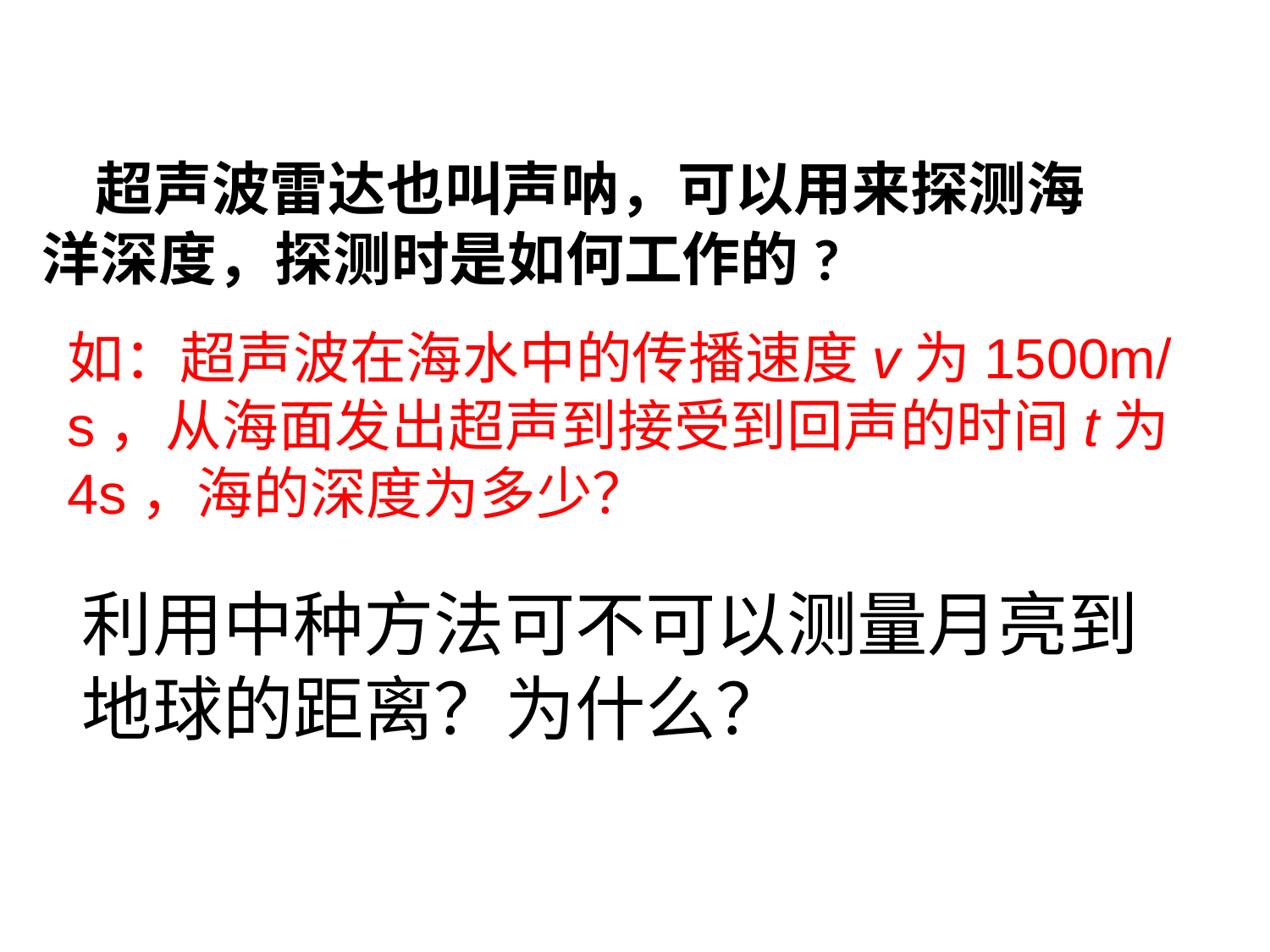

超声波雷达也叫声呐，可以用来探测海洋深度，探测时是如何工作的?
如：超声波在海水中的传播速度v为1500m/s，从海面发出超声到接受到回声的时间t为4s，海的深度为多少？

利用中种方法可不可以测量月亮到地球的距离？为什么？